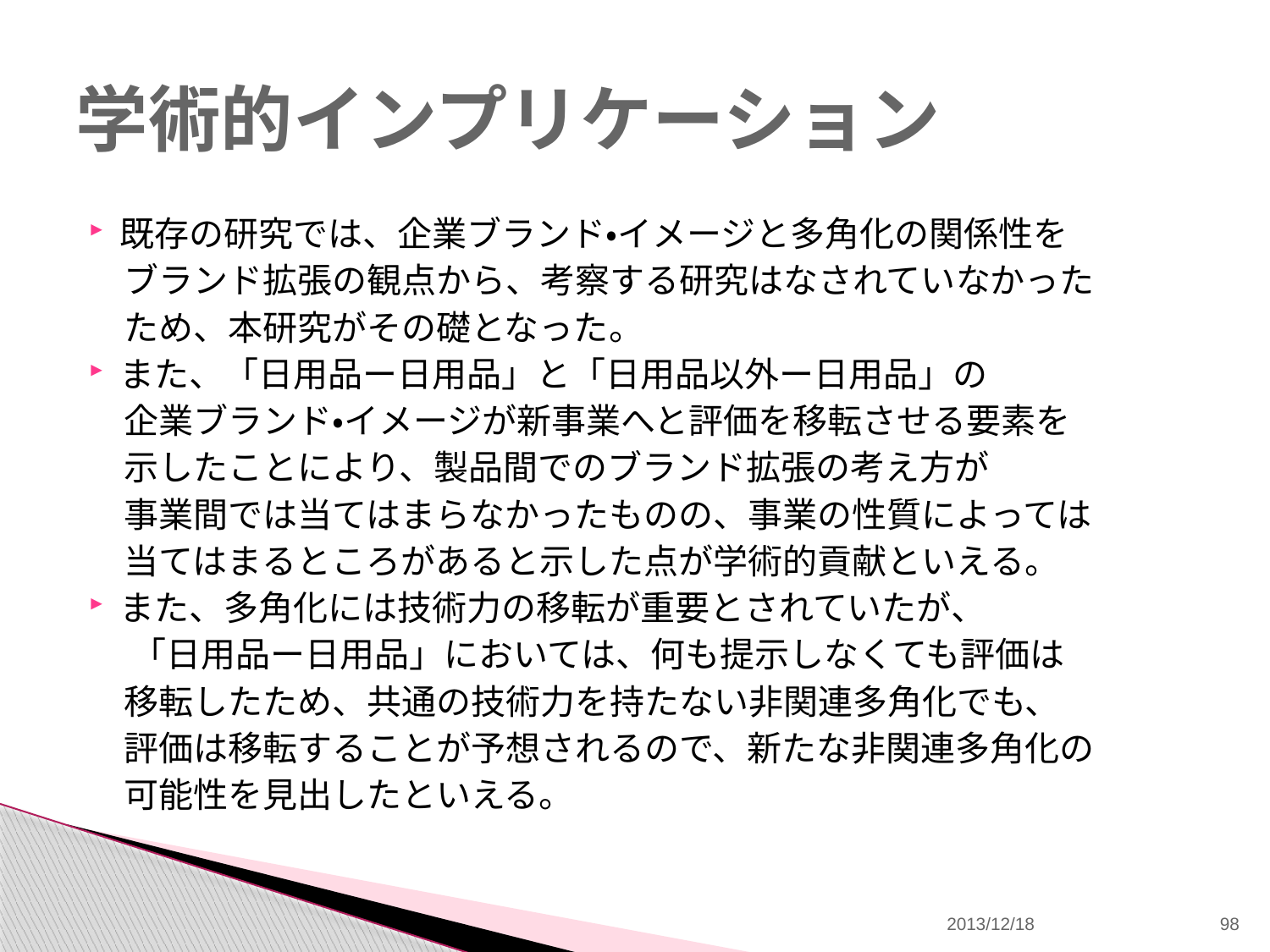

# 学術的インプリケーション
既存の研究では、企業ブランド・イメージと多角化の関係性を
　ブランド拡張の観点から、考察する研究はなされていなかった
　ため、本研究がその礎となった。
また、「日用品ー日用品」と「日用品以外ー日用品」の
　企業ブランド・イメージが新事業へと評価を移転させる要素を
　示したことにより、製品間でのブランド拡張の考え方が
　事業間では当てはまらなかったものの、事業の性質によっては
　当てはまるところがあると示した点が学術的貢献といえる。
また、多角化には技術力の移転が重要とされていたが、
　 「日用品ー日用品」においては、何も提示しなくても評価は
　移転したため、共通の技術力を持たない非関連多角化でも、
　評価は移転することが予想されるので、新たな非関連多角化の
　可能性を見出したといえる。
2013/12/18
98